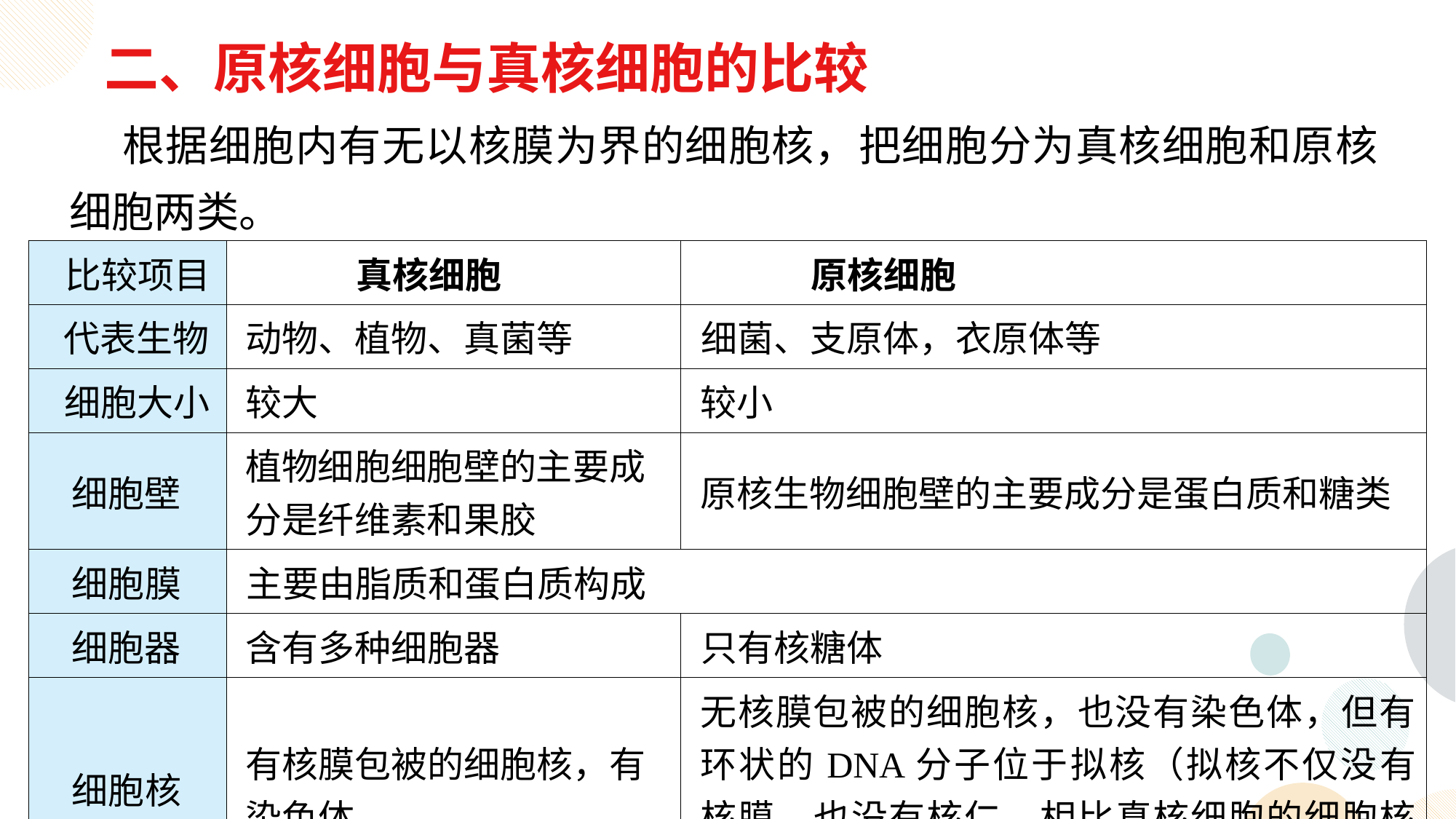

二、原核细胞与真核细胞的比较
    根据细胞内有无以核膜为界的细胞核，把细胞分为真核细胞和原核细胞两类。
| 比较项目 | 真核细胞 | 原核细胞 |
| --- | --- | --- |
| 代表生物 | 动物、植物、真菌等 | 细菌、支原体，衣原体等 |
| 细胞大小 | 较大 | 较小 |
| 细胞壁 | 植物细胞细胞壁的主要成分是纤维素和果胶 | 原核生物细胞壁的主要成分是蛋白质和糖类 |
| 细胞膜 | 主要由脂质和蛋白质构成 |  |
| 细胞器 | 含有多种细胞器 | 只有核糖体 |
| 细胞核 | 有核膜包被的细胞核，有染色体 | 无核膜包被的细胞核，也没有染色体，但有环状的DNA分子位于拟核（拟核不仅没有核膜，也没有核仁，相比真核细胞的细胞核属于原始的核结构） |